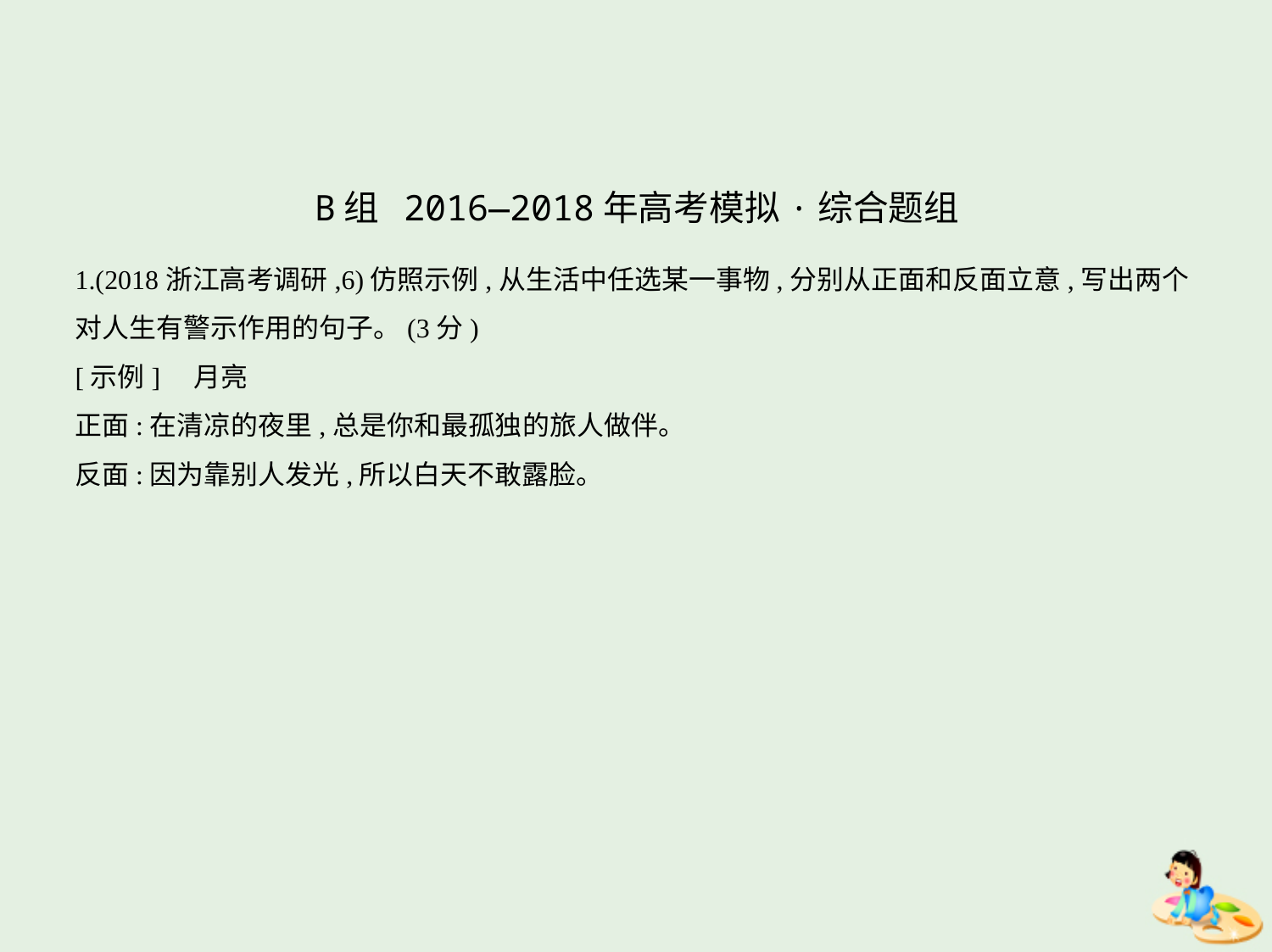

B组  2016—2018年高考模拟·综合题组
1.(2018浙江高考调研,6)仿照示例,从生活中任选某一事物,分别从正面和反面立意,写出两个
对人生有警示作用的句子。(3分)
[示例]    月亮
正面:在清凉的夜里,总是你和最孤独的旅人做伴。
反面:因为靠别人发光,所以白天不敢露脸。